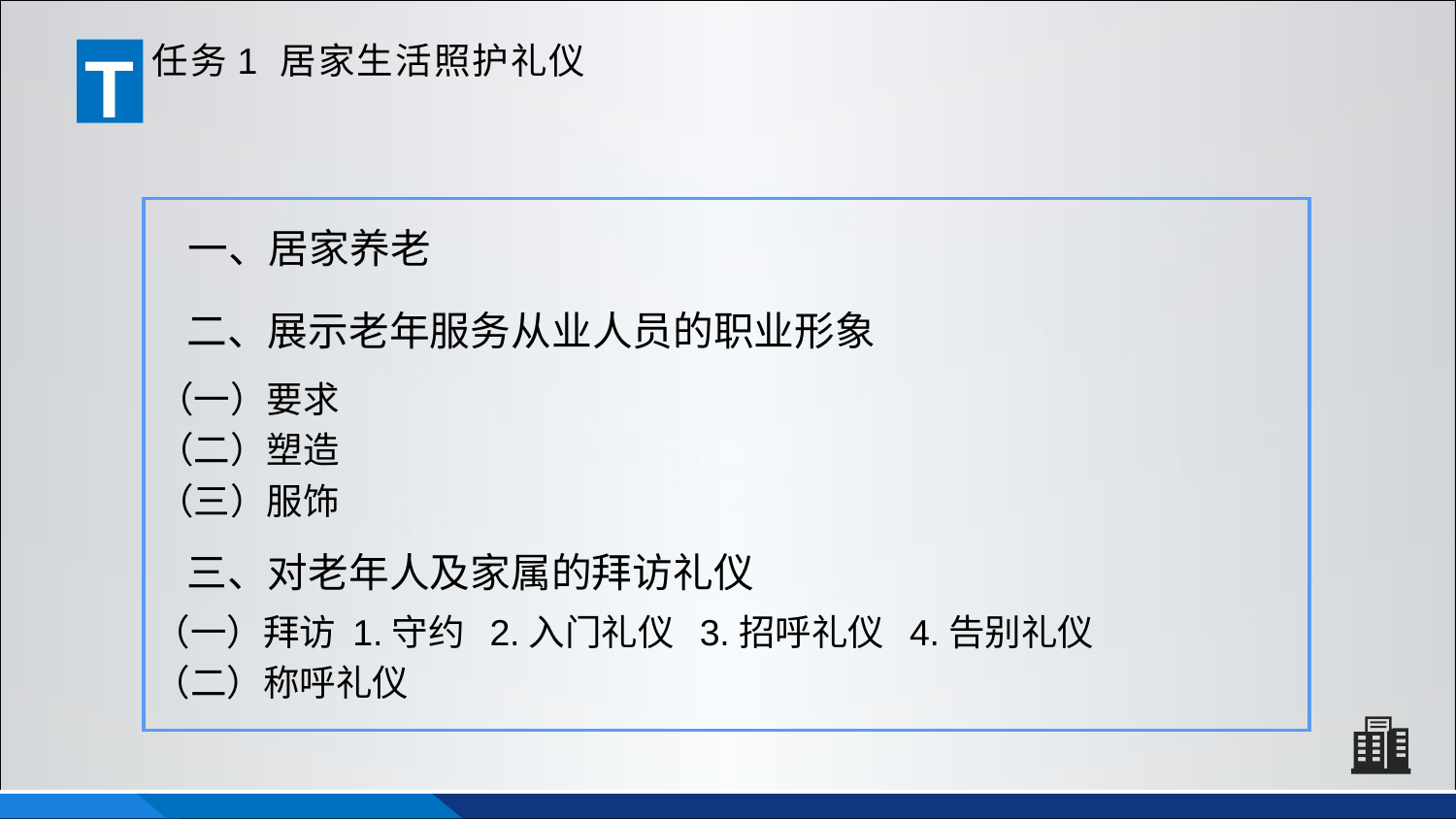

T
任务1 居家生活照护礼仪

一、居家养老
二、展示老年服务从业人员的职业形象
（一）要求
（二）塑造
（三）服饰
三、对老年人及家属的拜访礼仪
（一）拜访 1.守约  2.入门礼仪  3.招呼礼仪  4.告别礼仪
（二）称呼礼仪